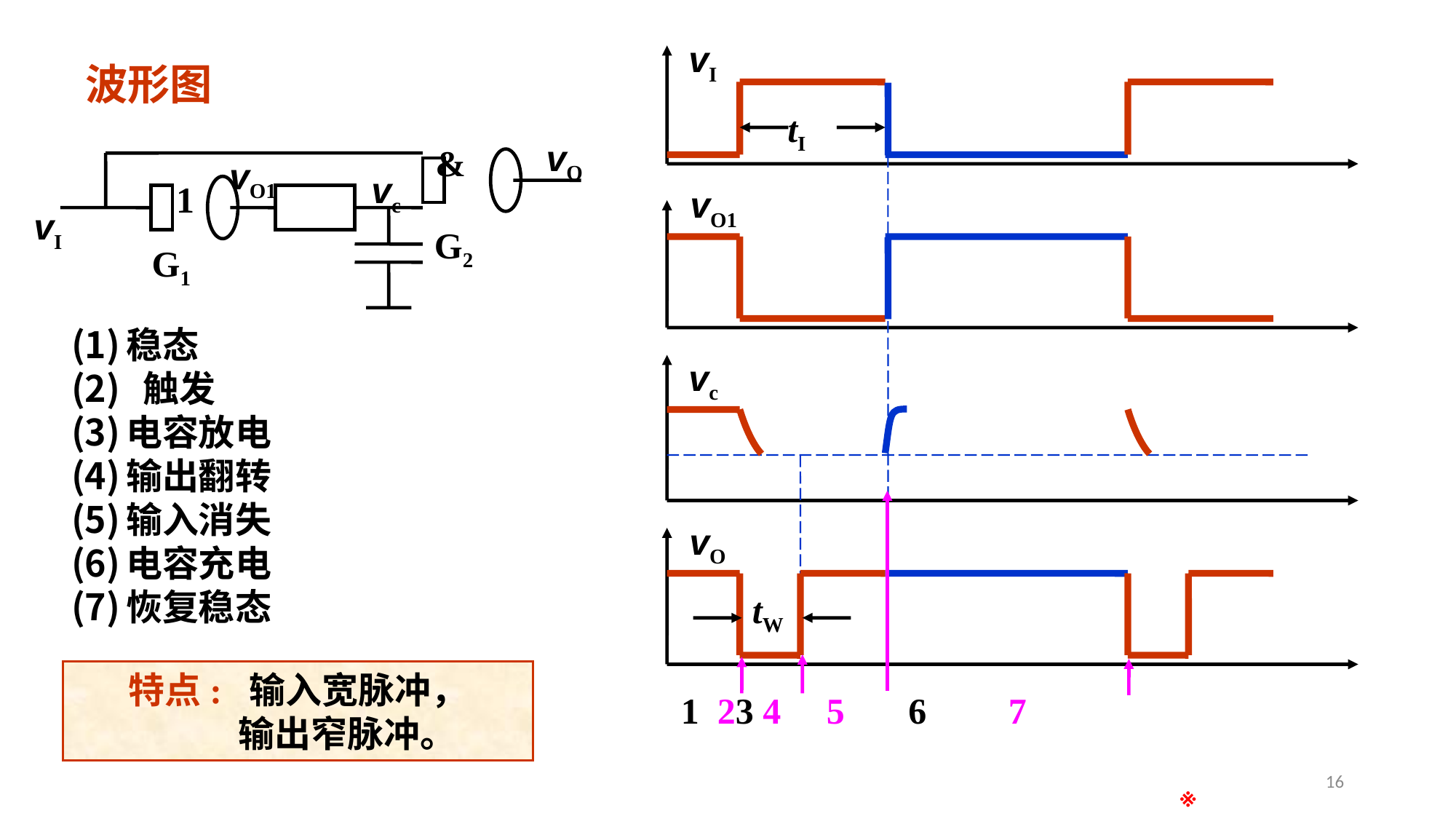

vI

vO1

vc

vO

# 波形图

tI

vO

vI

G2
G1

vc
&
vO1
1

稳态
 触发
电容放电
输出翻转
输入消失
电容充电
恢复稳态

1  23 4     5       6         7
tW

特点:  输入宽脉冲，
           输出窄脉冲。
16
※